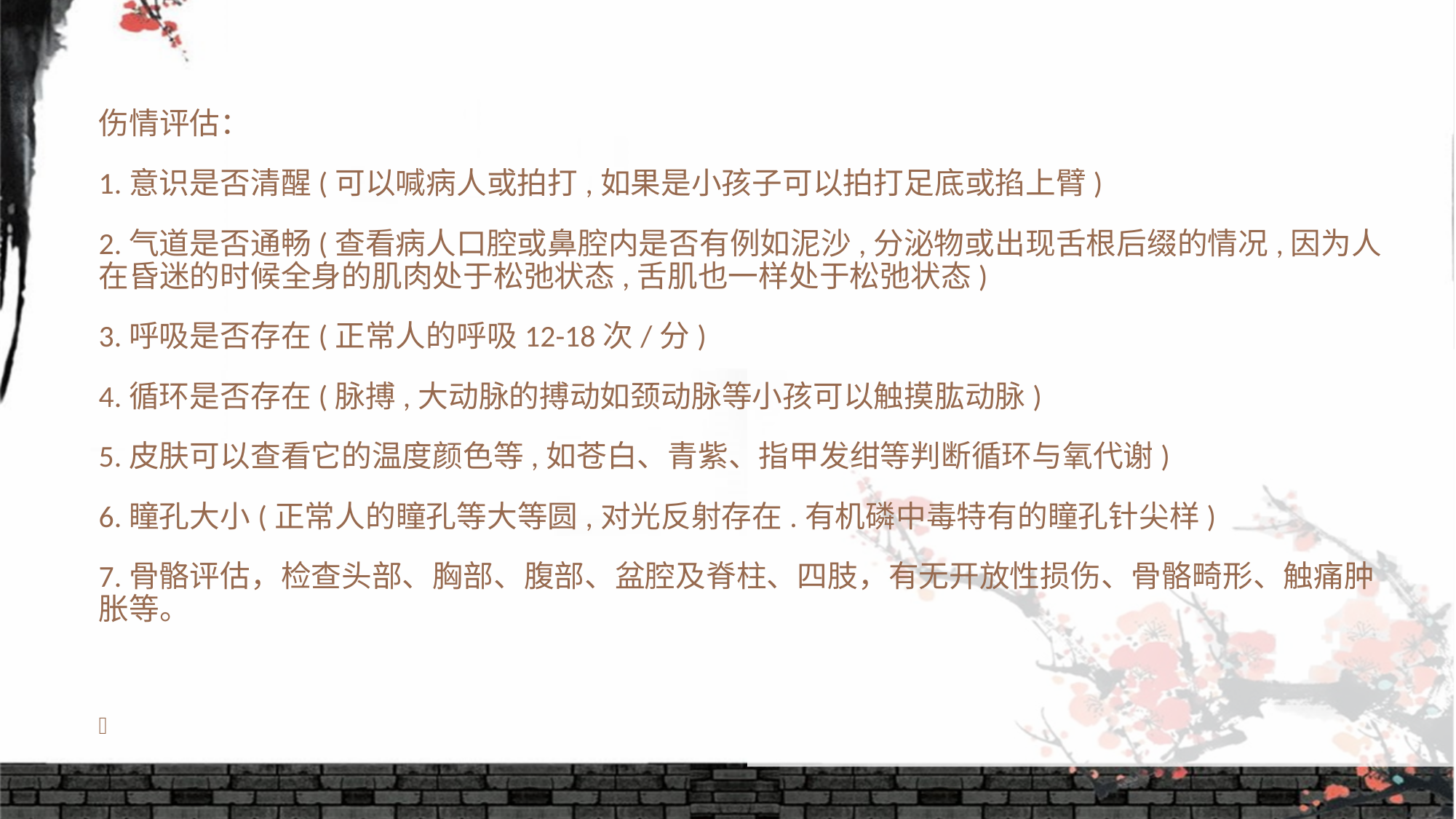

伤情评估：
1.意识是否清醒(可以喊病人或拍打,如果是小孩子可以拍打足底或掐上臂)
2.气道是否通畅(查看病人口腔或鼻腔内是否有例如泥沙,分泌物或出现舌根后缀的情况,因为人在昏迷的时候全身的肌肉处于松弛状态,舌肌也一样处于松弛状态)
3.呼吸是否存在(正常人的呼吸12-18次/分)
4.循环是否存在(脉搏,大动脉的搏动如颈动脉等小孩可以触摸肱动脉)
5.皮肤可以查看它的温度颜色等,如苍白、青紫、指甲发绀等判断循环与氧代谢)
6.瞳孔大小(正常人的瞳孔等大等圆,对光反射存在.有机磷中毒特有的瞳孔针尖样)
7.骨骼评估，检查头部、胸部、腹部、盆腔及脊柱、四肢，有无开放性损伤、骨骼畸形、触痛肿胀等。